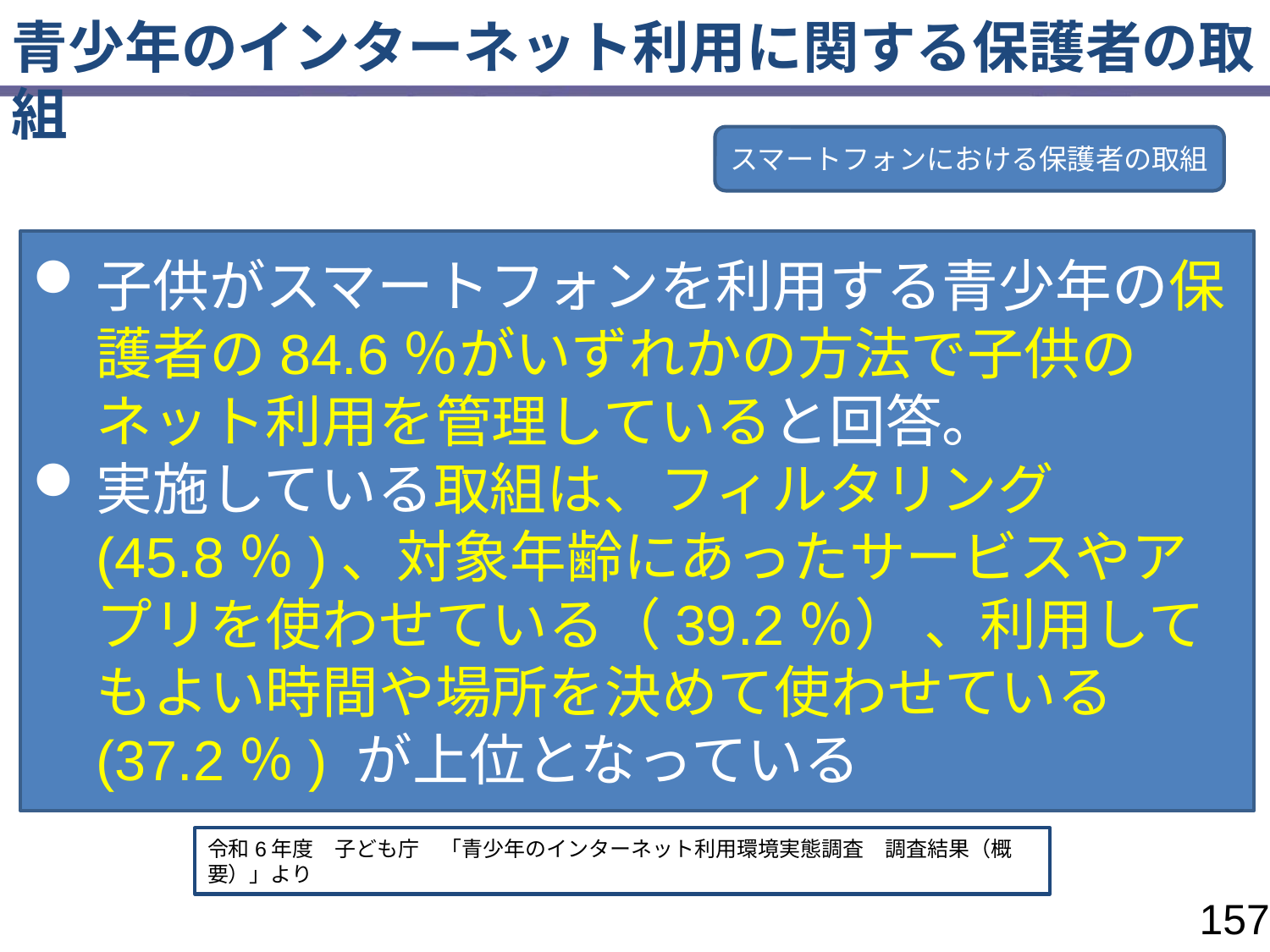

青少年のインターネット利用に関する保護者の取組
スマートフォンにおける保護者の取組
子供がスマートフォンを利用する青少年の保護者の84.6％がいずれかの方法で子供のネット利用を管理していると回答。
実施している取組は、フィルタリング(45.8％)、対象年齢にあったサービスやアプリを使わせている（39.2％） 、利用してもよい時間や場所を決めて使わせている(37.2％) が上位となっている
令和6年度　子ども庁　「青少年のインターネット利用環境実態調査　調査結果（概要）」より
157